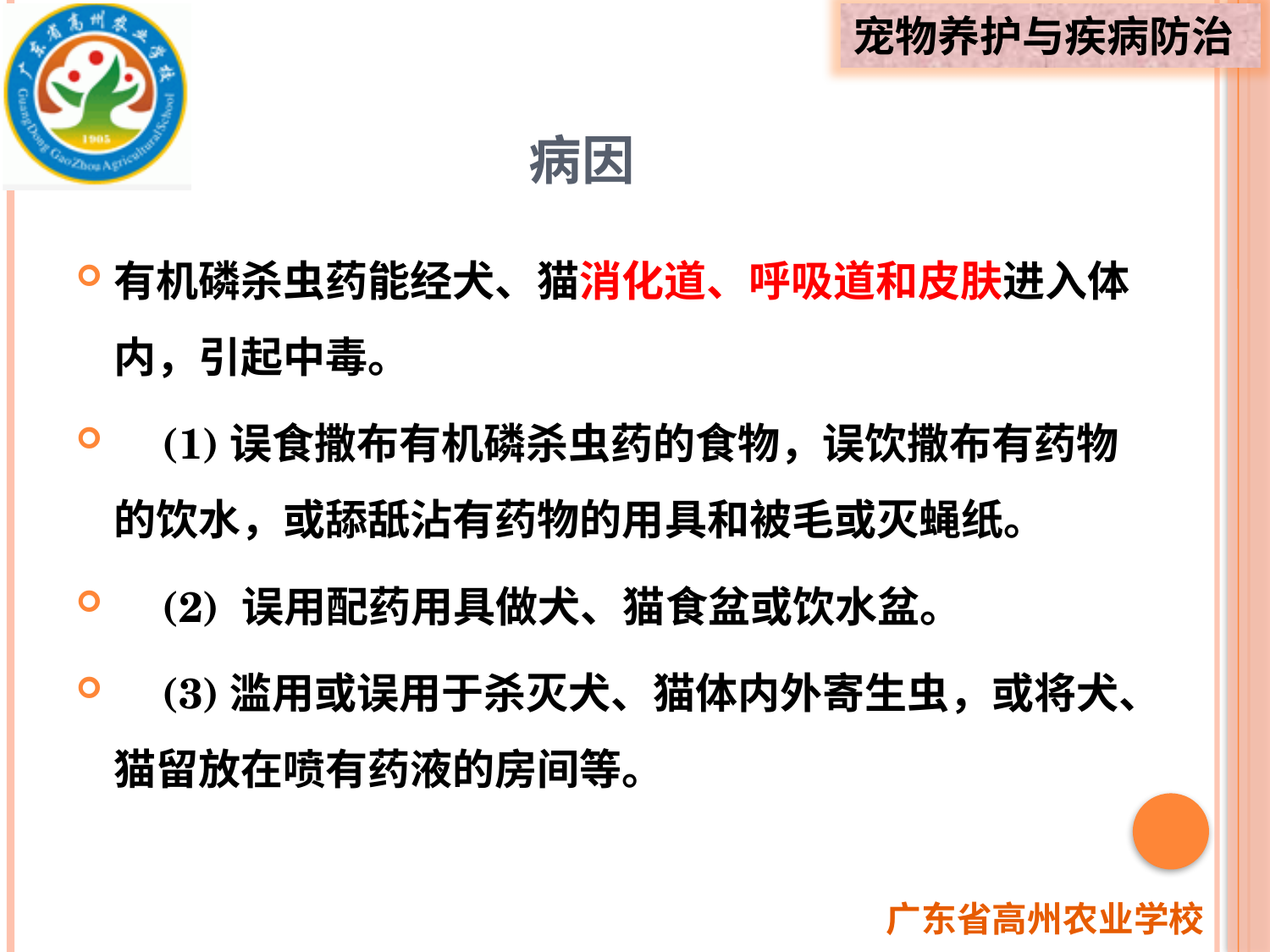

# 病因
有机磷杀虫药能经犬、猫消化道、呼吸道和皮肤进入体内，引起中毒。
    (1)误食撒布有机磷杀虫药的食物，误饮撒布有药物的饮水，或舔舐沾有药物的用具和被毛或灭蝇纸。
    (2) 误用配药用具做犬、猫食盆或饮水盆。
    (3)滥用或误用于杀灭犬、猫体内外寄生虫，或将犬、猫留放在喷有药液的房间等。